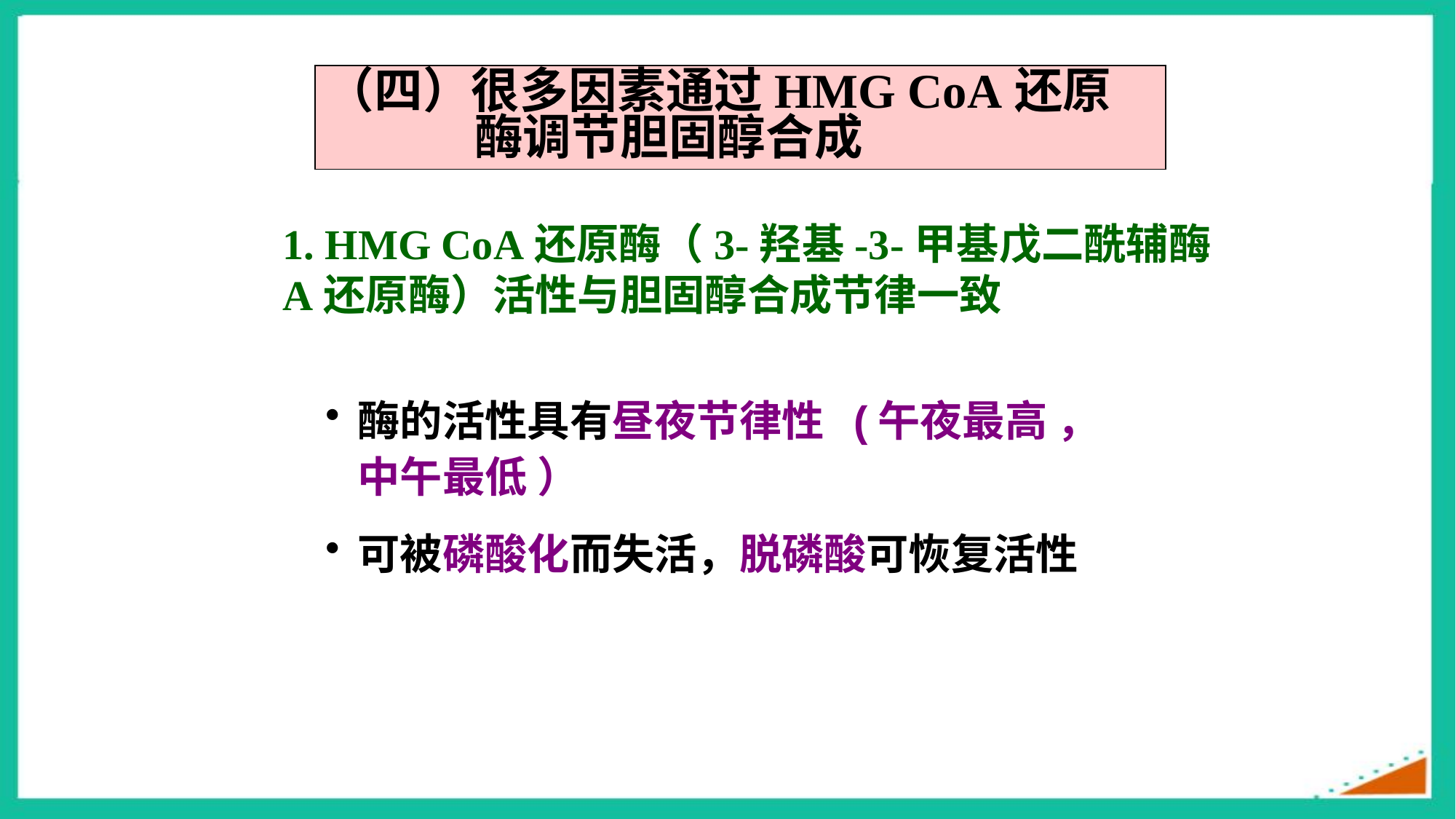

（四）很多因素通过HMG CoA还原酶调节胆固醇合成
1. HMG CoA还原酶（3-羟基-3-甲基戊二酰辅酶A还原酶）活性与胆固醇合成节律一致
酶的活性具有昼夜节律性  (午夜最高 ，中午最低 ）
可被磷酸化而失活，脱磷酸可恢复活性